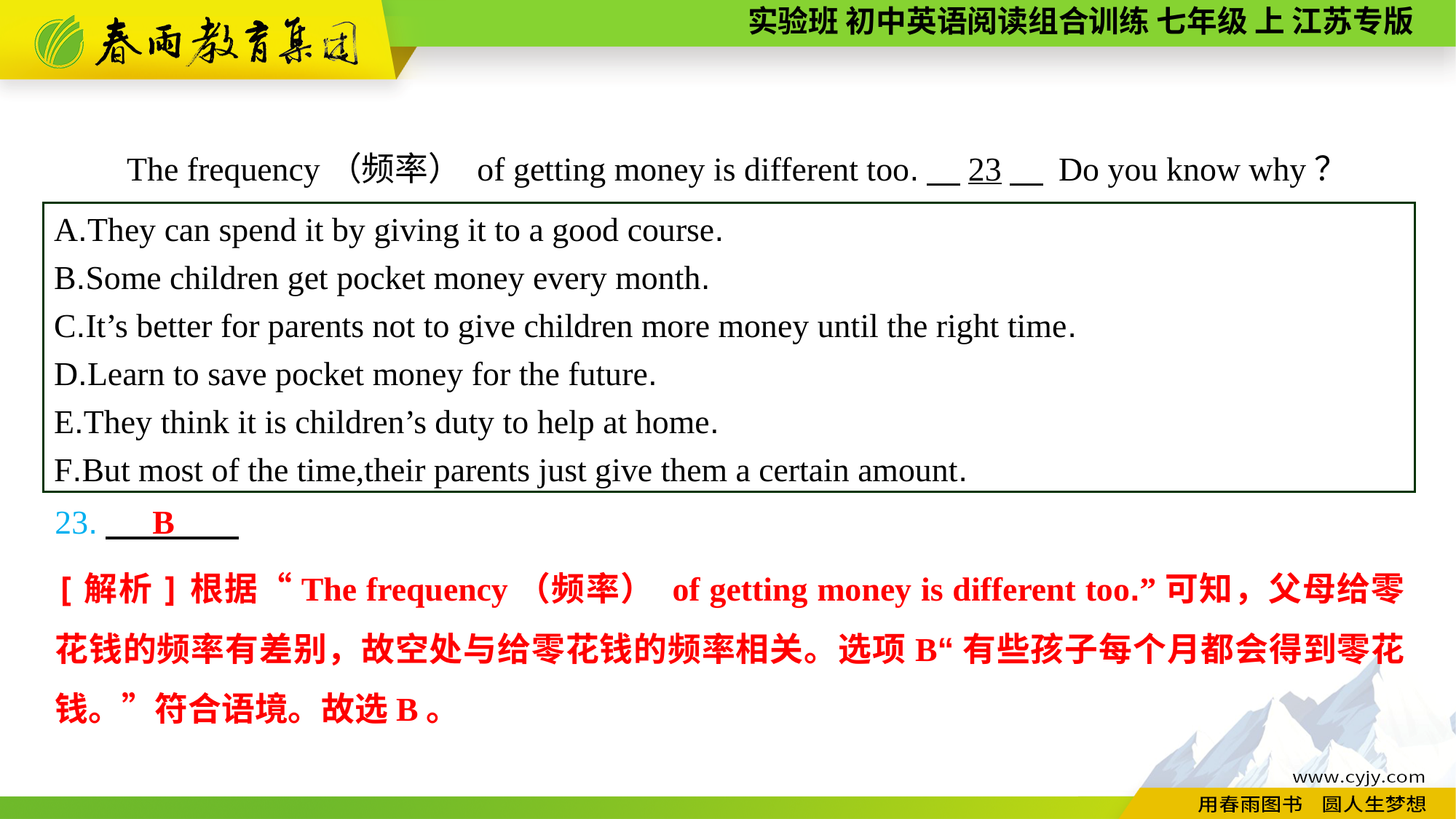

The frequency（频率） of getting money is different too.　23　 Do you know why？
A.They can spend it by giving it to a good course.
B.Some children get pocket money every month.
C.It’s better for parents not to give children more money until the right time.
D.Learn to save pocket money for the future.
E.They think it is children’s duty to help at home.
F.But most of the time,their parents just give them a certain amount.

23.
B
[解析]根据“The frequency（频率） of getting money is different too.”可知，父母给零花钱的频率有差别，故空处与给零花钱的频率相关。选项B“有些孩子每个月都会得到零花钱。”符合语境。故选B。